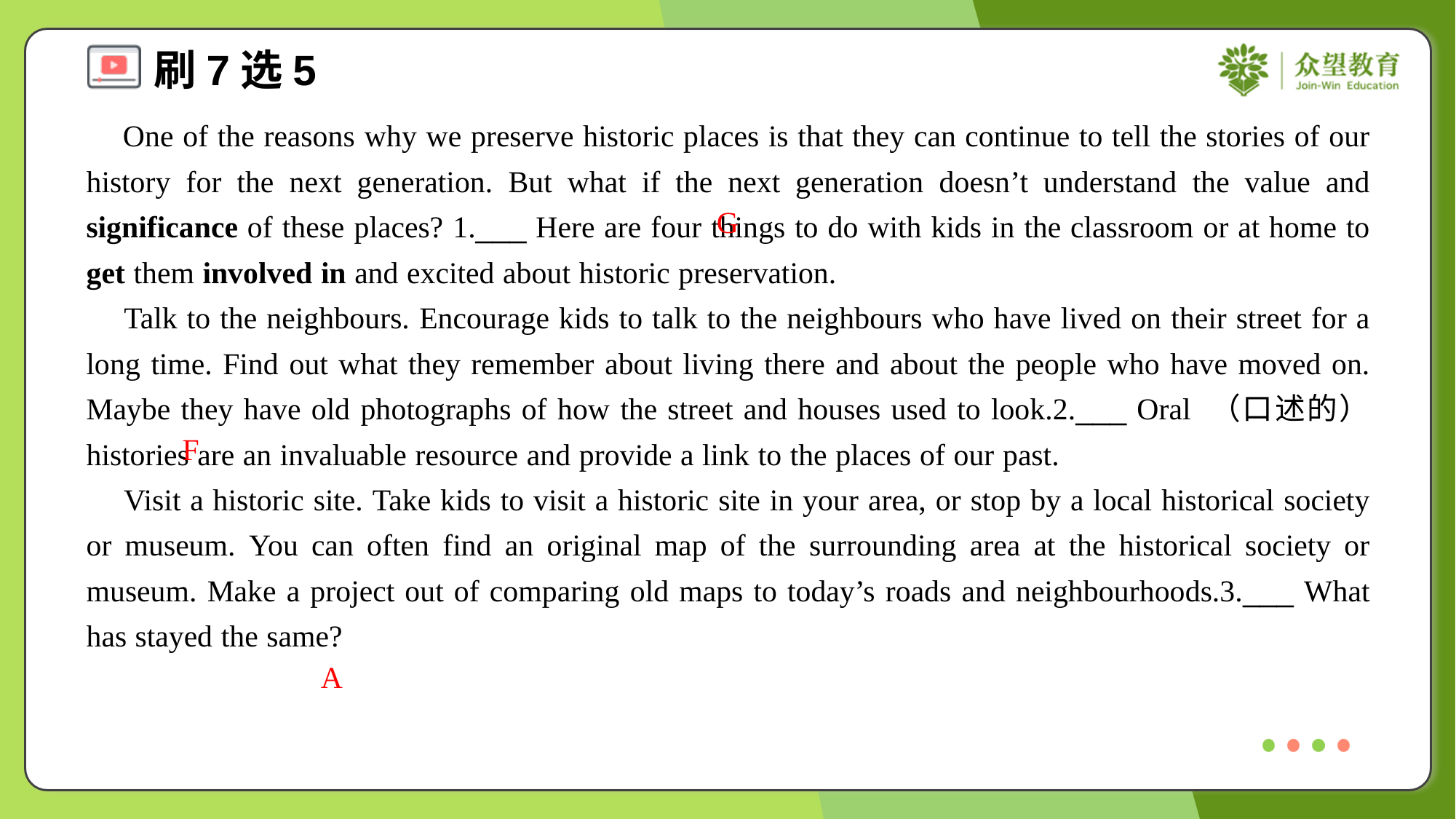

One of the reasons why we preserve historic places is that they can continue to tell the stories of our history for the next generation. But what if the next generation doesn’t understand the value and significance of these places? 1.___ Here are four things to do with kids in the classroom or at home to get them involved in and excited about historic preservation.
    Talk to the neighbours. Encourage kids to talk to the neighbours who have lived on their street for a long time. Find out what they remember about living there and about the people who have moved on. Maybe they have old photographs of how the street and houses used to look.2.___ Oral （口述的） histories are an invaluable resource and provide a link to the places of our past.
    Visit a historic site. Take kids to visit a historic site in your area, or stop by a local historical society or museum. You can often find an original map of the surrounding area at the historical society or museum. Make a project out of comparing old maps to today’s roads and neighbourhoods.3.___ What has stayed the same?
G
F
A